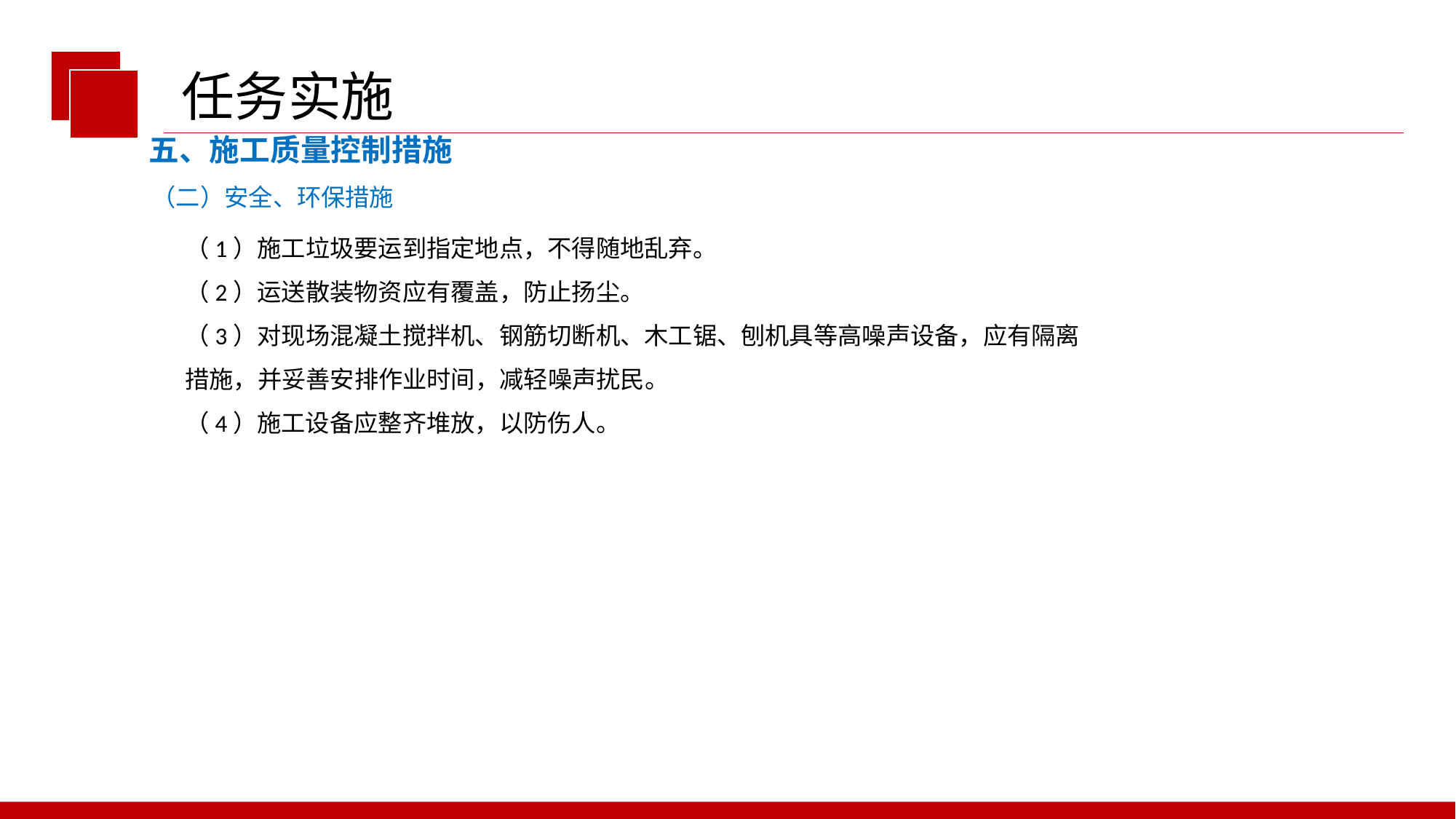

任务实施
五、施工质量控制措施
（二）安全、环保措施
（1）施工垃圾要运到指定地点，不得随地乱弃。
（2）运送散装物资应有覆盖，防止扬尘。
（3）对现场混凝土搅拌机、钢筋切断机、木工锯、刨机具等高噪声设备，应有隔离
措施，并妥善安排作业时间，减轻噪声扰民。
（4）施工设备应整齐堆放，以防伤人。